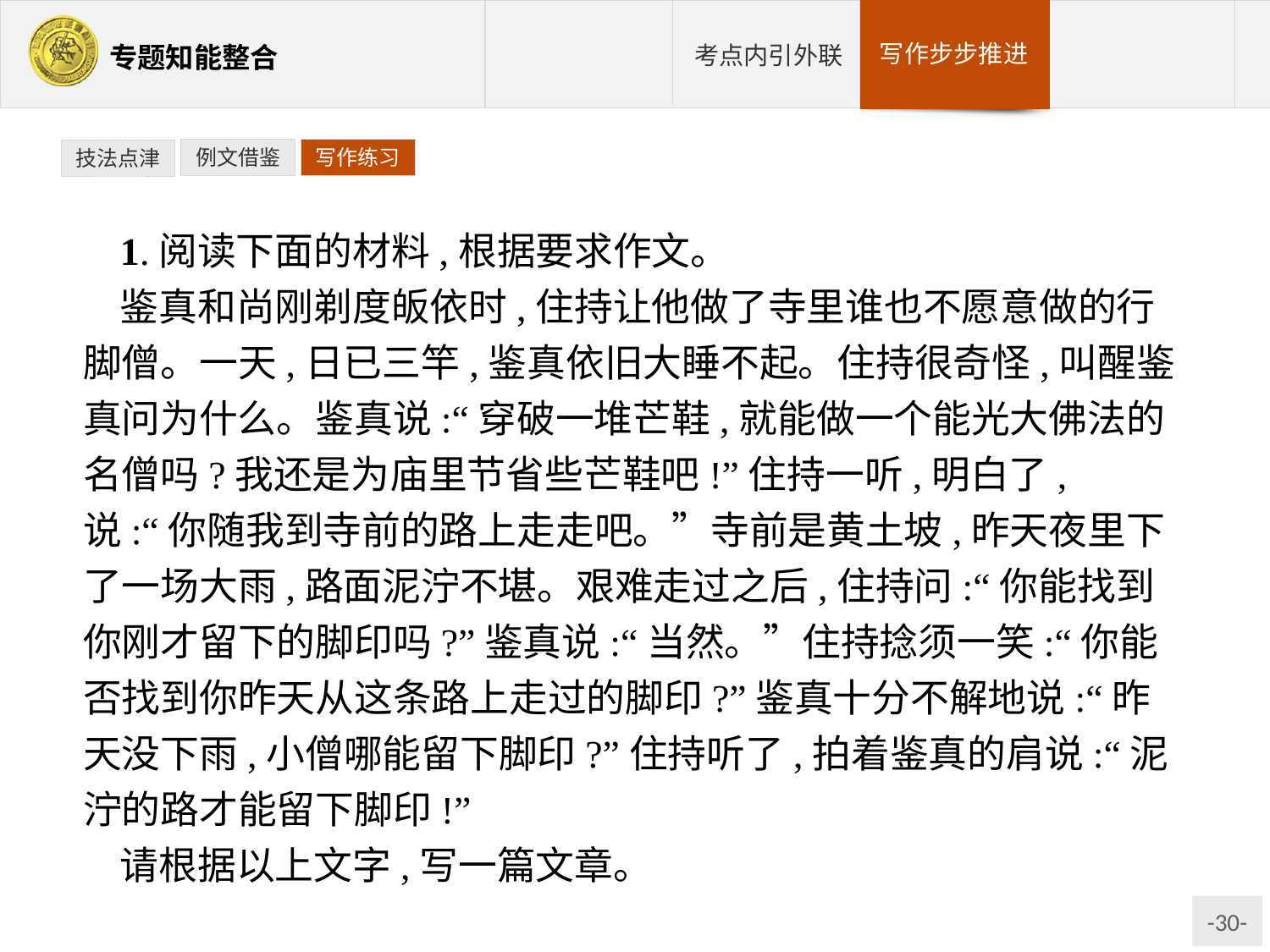

例文借鉴
写作练习
技法点津
1.阅读下面的材料,根据要求作文。
鉴真和尚刚剃度皈依时,住持让他做了寺里谁也不愿意做的行脚僧。一天,日已三竿,鉴真依旧大睡不起。住持很奇怪,叫醒鉴真问为什么。鉴真说:“穿破一堆芒鞋,就能做一个能光大佛法的名僧吗?我还是为庙里节省些芒鞋吧!”住持一听,明白了,说:“你随我到寺前的路上走走吧。”寺前是黄土坡,昨天夜里下了一场大雨,路面泥泞不堪。艰难走过之后,住持问:“你能找到你刚才留下的脚印吗?”鉴真说:“当然。”住持捻须一笑:“你能否找到你昨天从这条路上走过的脚印?”鉴真十分不解地说:“昨天没下雨,小僧哪能留下脚印?”住持听了,拍着鉴真的肩说:“泥泞的路才能留下脚印!”
请根据以上文字,写一篇文章。